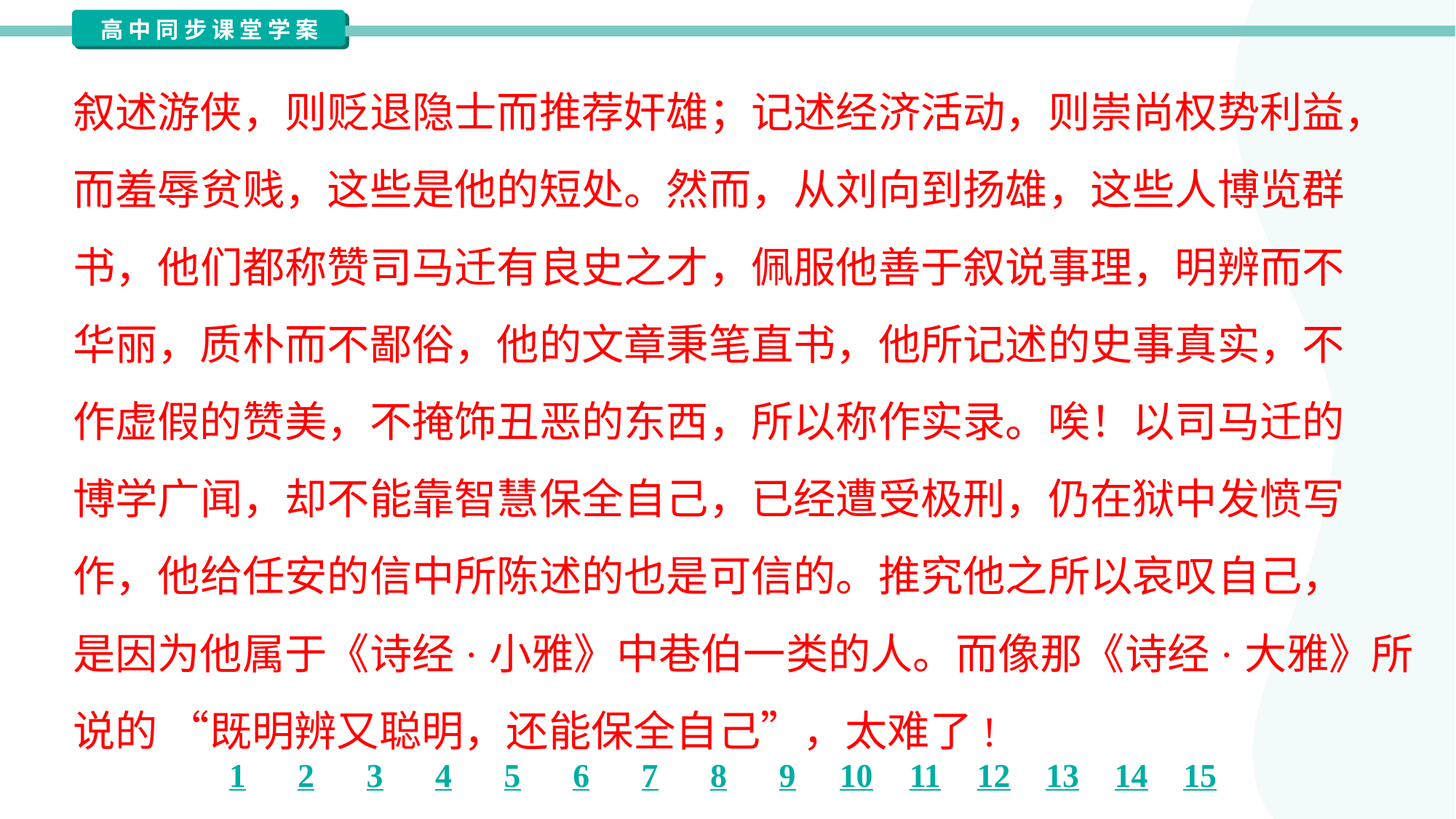

叙述游侠，则贬退隐士而推荐奸雄；记述经济活动，则崇尚权势利益，
而羞辱贫贱，这些是他的短处。然而，从刘向到扬雄，这些人博览群
书，他们都称赞司马迁有良史之才，佩服他善于叙说事理，明辨而不
华丽，质朴而不鄙俗，他的文章秉笔直书，他所记述的史事真实，不
作虚假的赞美，不掩饰丑恶的东西，所以称作实录。唉！以司马迁的
博学广闻，却不能靠智慧保全自己，已经遭受极刑，仍在狱中发愤写
作，他给任安的信中所陈述的也是可信的。推究他之所以哀叹自己，
是因为他属于《诗经·小雅》中巷伯一类的人。而像那《诗经·大雅》所
说的 “既明辨又聪明，还能保全自己”，太难了!